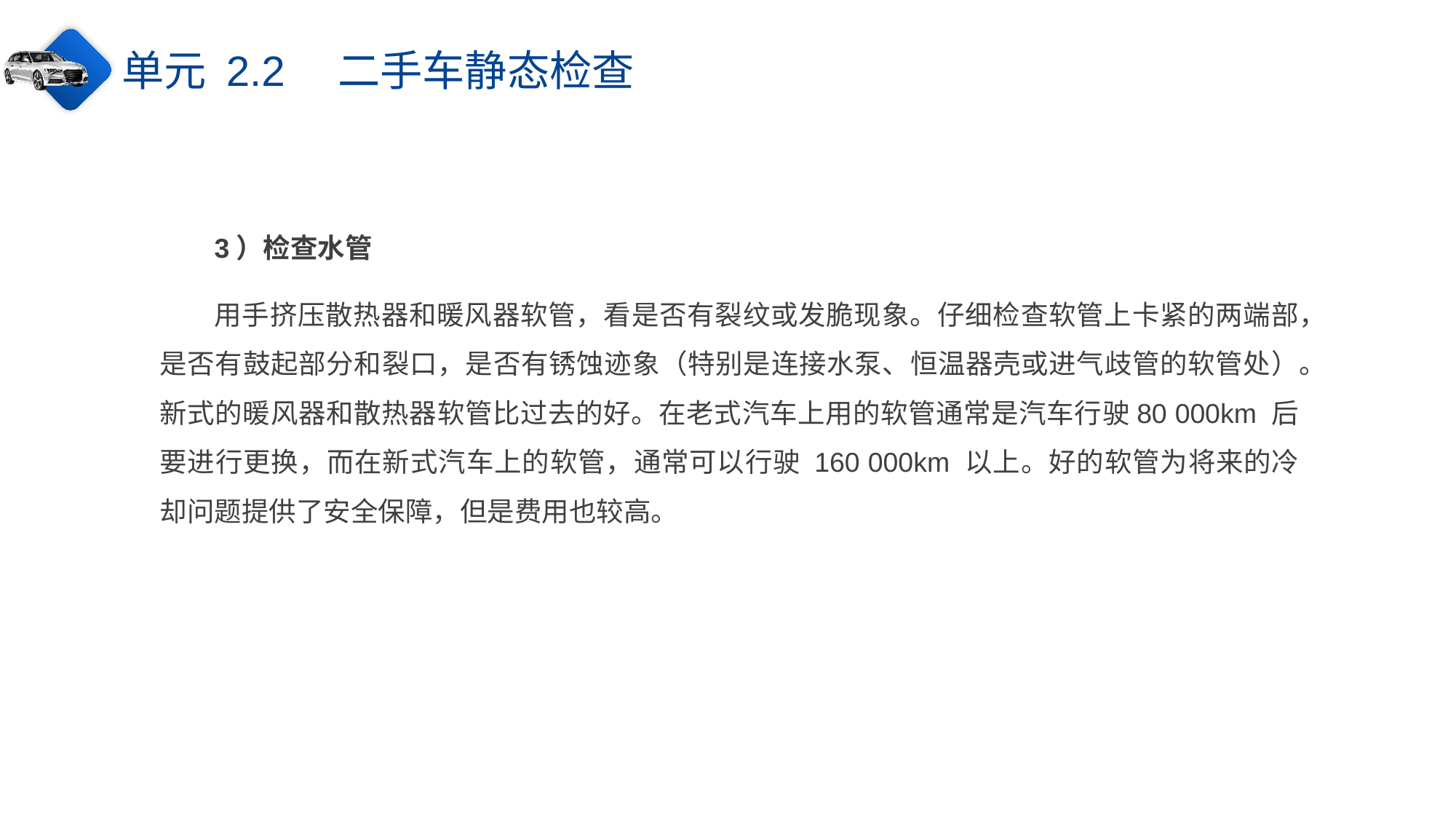

单元 2.2　二手车静态检查
3）检查水管
用手挤压散热器和暖风器软管，看是否有裂纹或发脆现象。仔细检查软管上卡紧的两端部，是否有鼓起部分和裂口，是否有锈蚀迹象（特别是连接水泵、恒温器壳或进气歧管的软管处）。新式的暖风器和散热器软管比过去的好。在老式汽车上用的软管通常是汽车行驶80 000km 后要进行更换，而在新式汽车上的软管，通常可以行驶 160 000km 以上。好的软管为将来的冷却问题提供了安全保障，但是费用也较高。